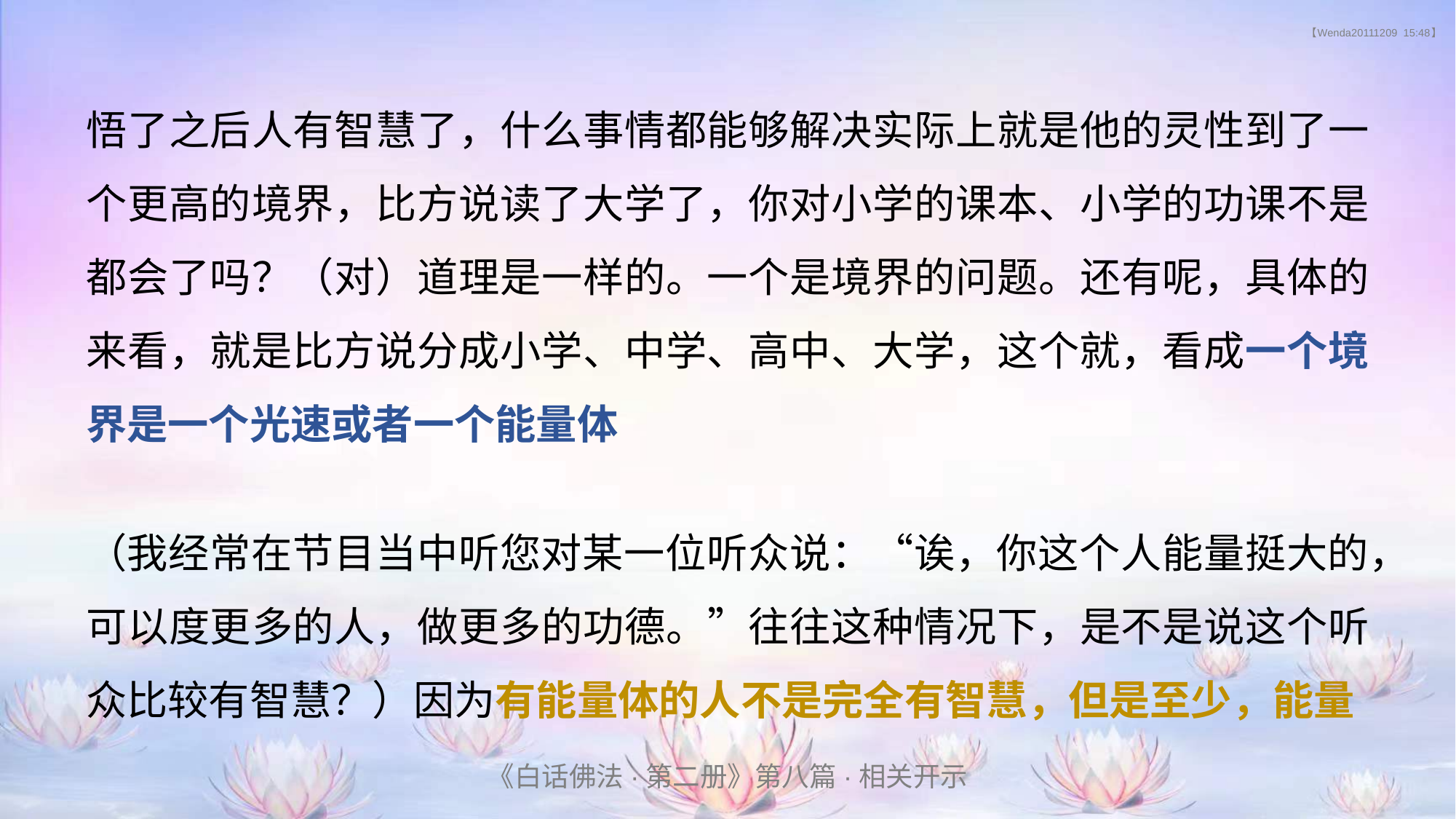

# 【Wenda20111209  15:48】
悟了之后人有智慧了，什么事情都能够解决实际上就是他的灵性到了一个更高的境界，比方说读了大学了，你对小学的课本、小学的功课不是都会了吗？（对）道理是一样的。一个是境界的问题。还有呢，具体的来看，就是比方说分成小学、中学、高中、大学，这个就，看成一个境界是一个光速或者一个能量体

（我经常在节目当中听您对某一位听众说：“诶，你这个人能量挺大的，可以度更多的人，做更多的功德。”往往这种情况下，是不是说这个听众比较有智慧？）因为有能量体的人不是完全有智慧，但是至少，能量
《白话佛法·第二册》第八篇·相关开示